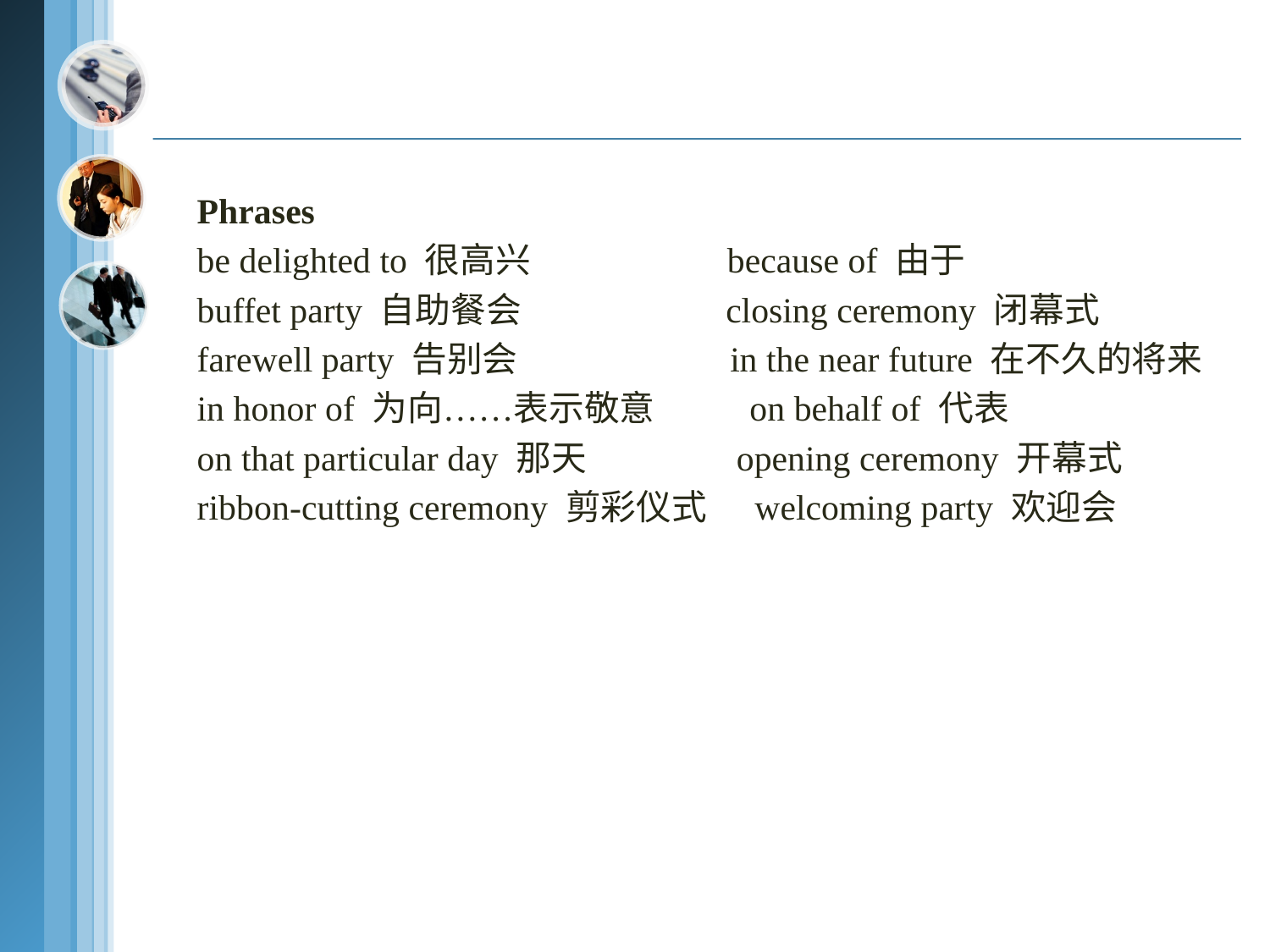

Phrases
be delighted to 很高兴                        because of 由于
buffet party 自助餐会                         closing ceremony 闭幕式
farewell party 告别会                          in the near future 在不久的将来
in honor of 为向……表示敬意           on behalf of 代表
on that particular day 那天                  opening ceremony 开幕式
ribbon-cutting ceremony 剪彩仪式     welcoming party 欢迎会